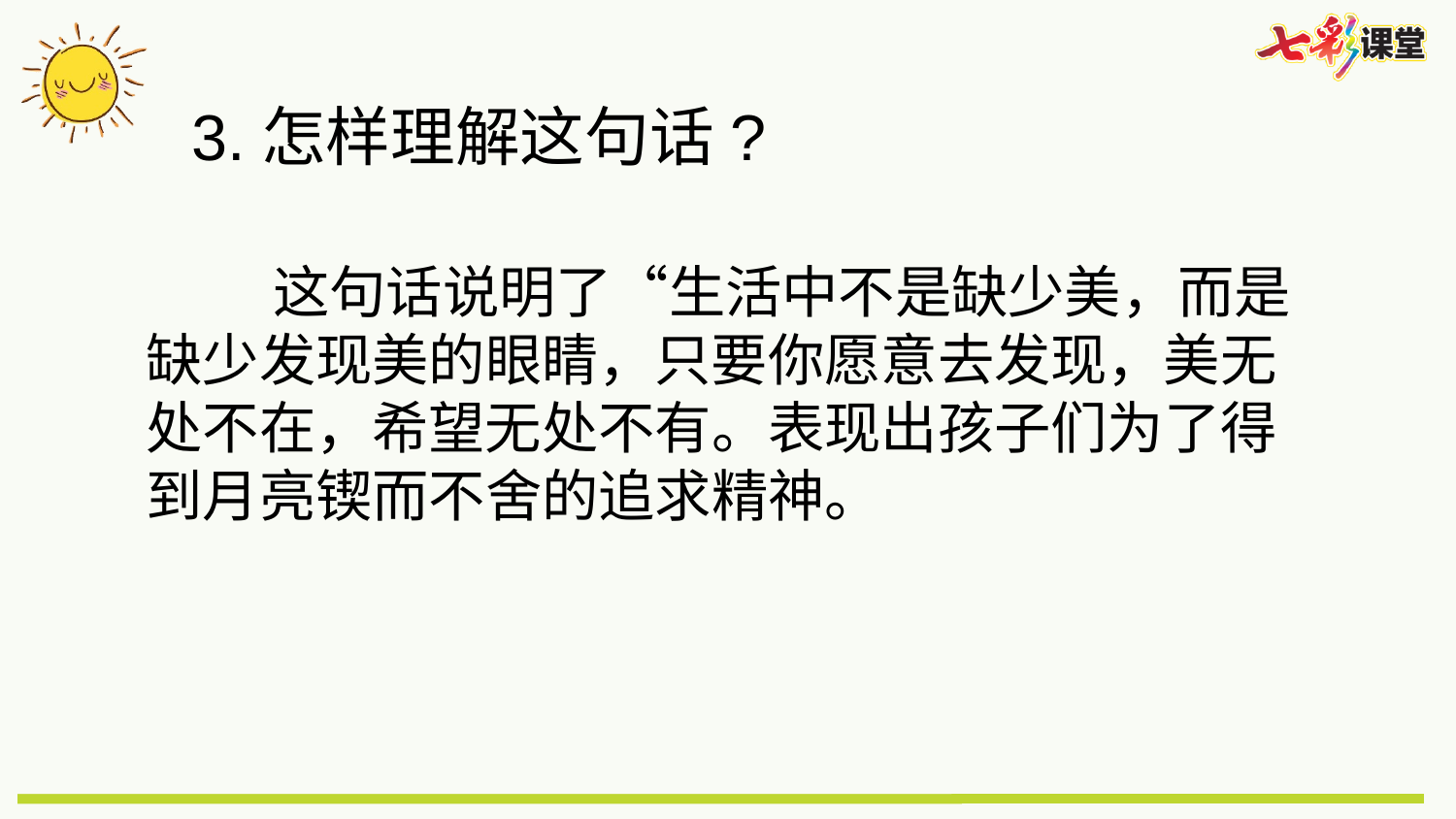

3.怎样理解这句话?
         这句话说明了“生活中不是缺少美，而是缺少发现美的眼睛，只要你愿意去发现，美无处不在，希望无处不有。表现出孩子们为了得到月亮锲而不舍的追求精神。